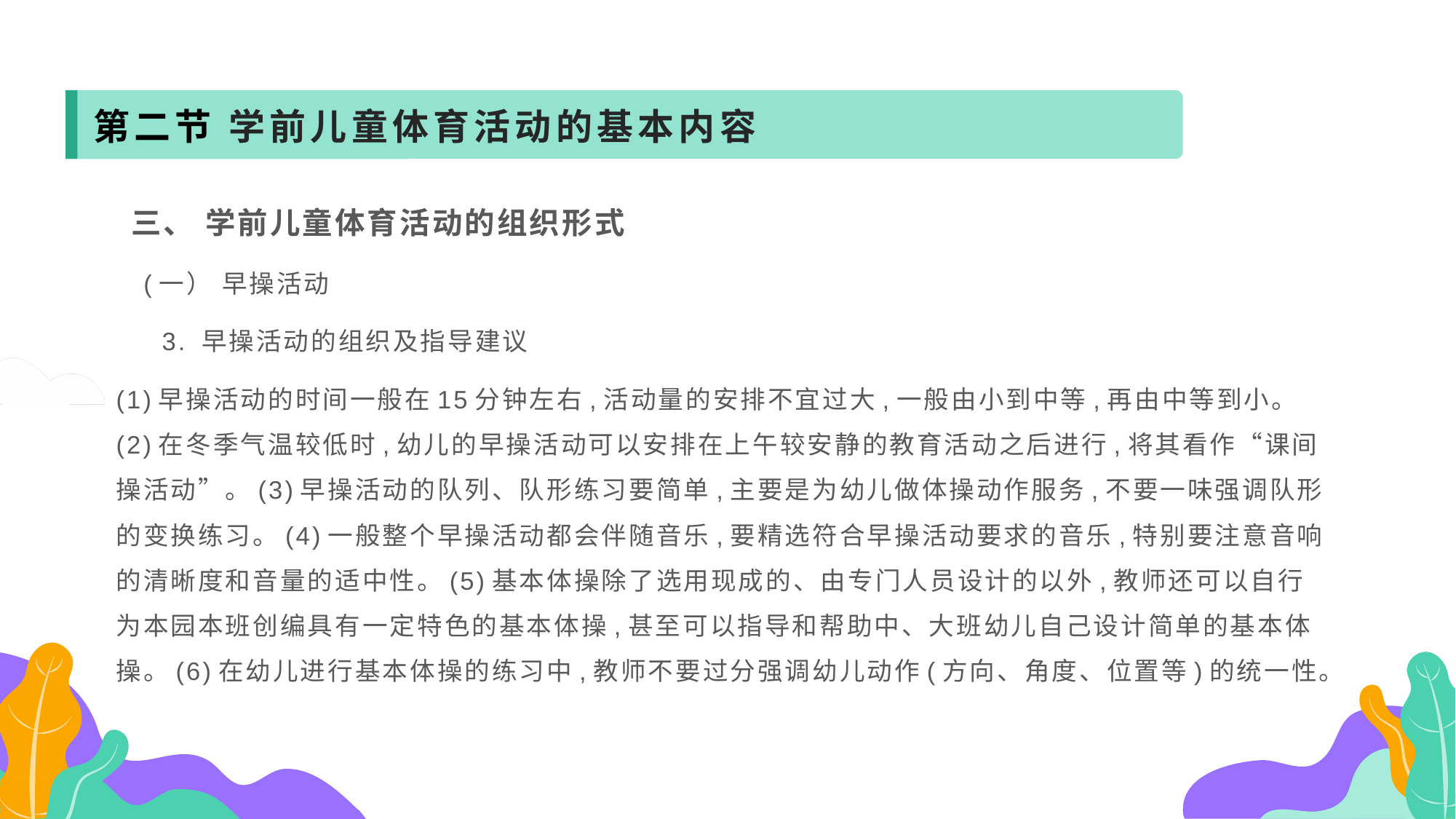

第二节 学前儿童体育活动的基本内容
 三、 学前儿童体育活动的组织形式
   (一） 早操活动
     3. 早操活动的组织及指导建议
(1)早操活动的时间一般在15分钟左右,活动量的安排不宜过大,一般由小到中等,再由中等到小。(2)在冬季气温较低时,幼儿的早操活动可以安排在上午较安静的教育活动之后进行,将其看作“课间操活动”。(3)早操活动的队列、队形练习要简单,主要是为幼儿做体操动作服务,不要一味强调队形的变换练习。(4)一般整个早操活动都会伴随音乐,要精选符合早操活动要求的音乐,特别要注意音响的清晰度和音量的适中性。(5)基本体操除了选用现成的、由专门人员设计的以外,教师还可以自行为本园本班创编具有一定特色的基本体操,甚至可以指导和帮助中、大班幼儿自己设计简单的基本体操。(6)在幼儿进行基本体操的练习中,教师不要过分强调幼儿动作(方向、角度、位置等)的统一性。